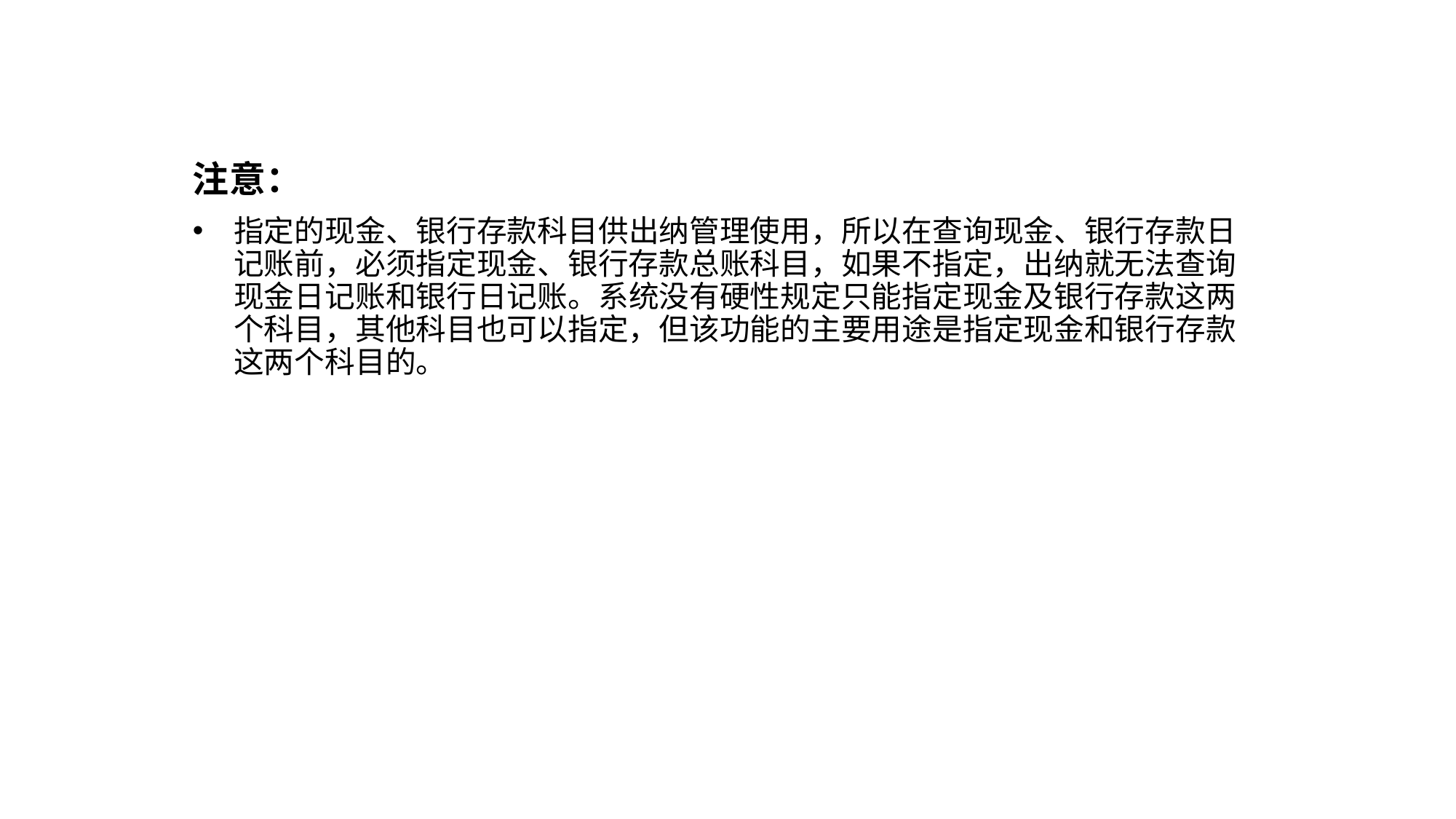

注意：
指定的现金、银行存款科目供出纳管理使用，所以在查询现金、银行存款日记账前，必须指定现金、银行存款总账科目，如果不指定，出纳就无法查询现金日记账和银行日记账。系统没有硬性规定只能指定现金及银行存款这两个科目，其他科目也可以指定，但该功能的主要用途是指定现金和银行存款这两个科目的。